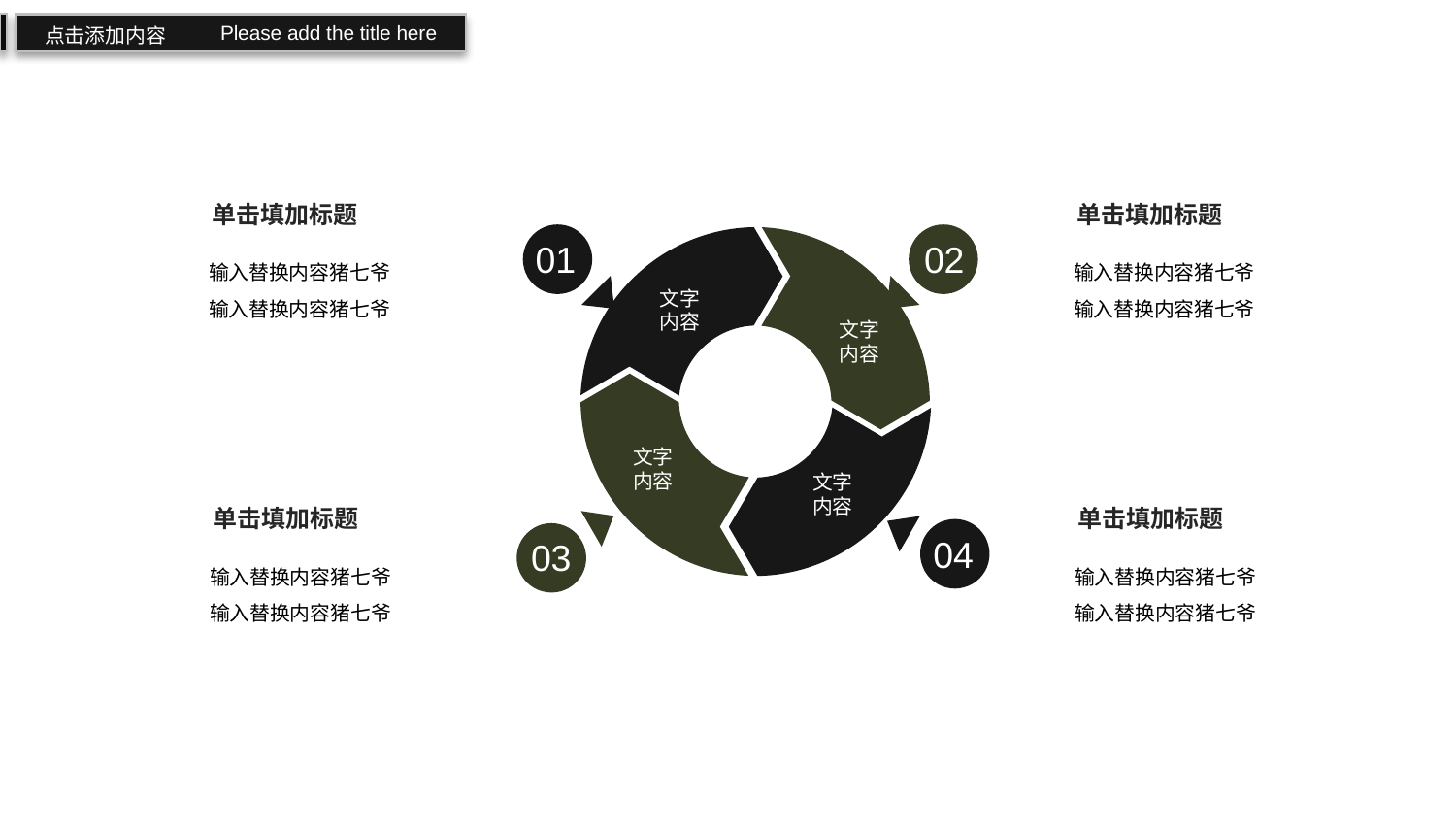

Please add the title here

点击添加内容
单击填加标题
单击填加标题

01
02
文字内容
文字内容

文字内容
文字内容

04
03
输入替换内容猪七爷
输入替换内容猪七爷
输入替换内容猪七爷
输入替换内容猪七爷
单击填加标题
单击填加标题
输入替换内容猪七爷
输入替换内容猪七爷
输入替换内容猪七爷
输入替换内容猪七爷